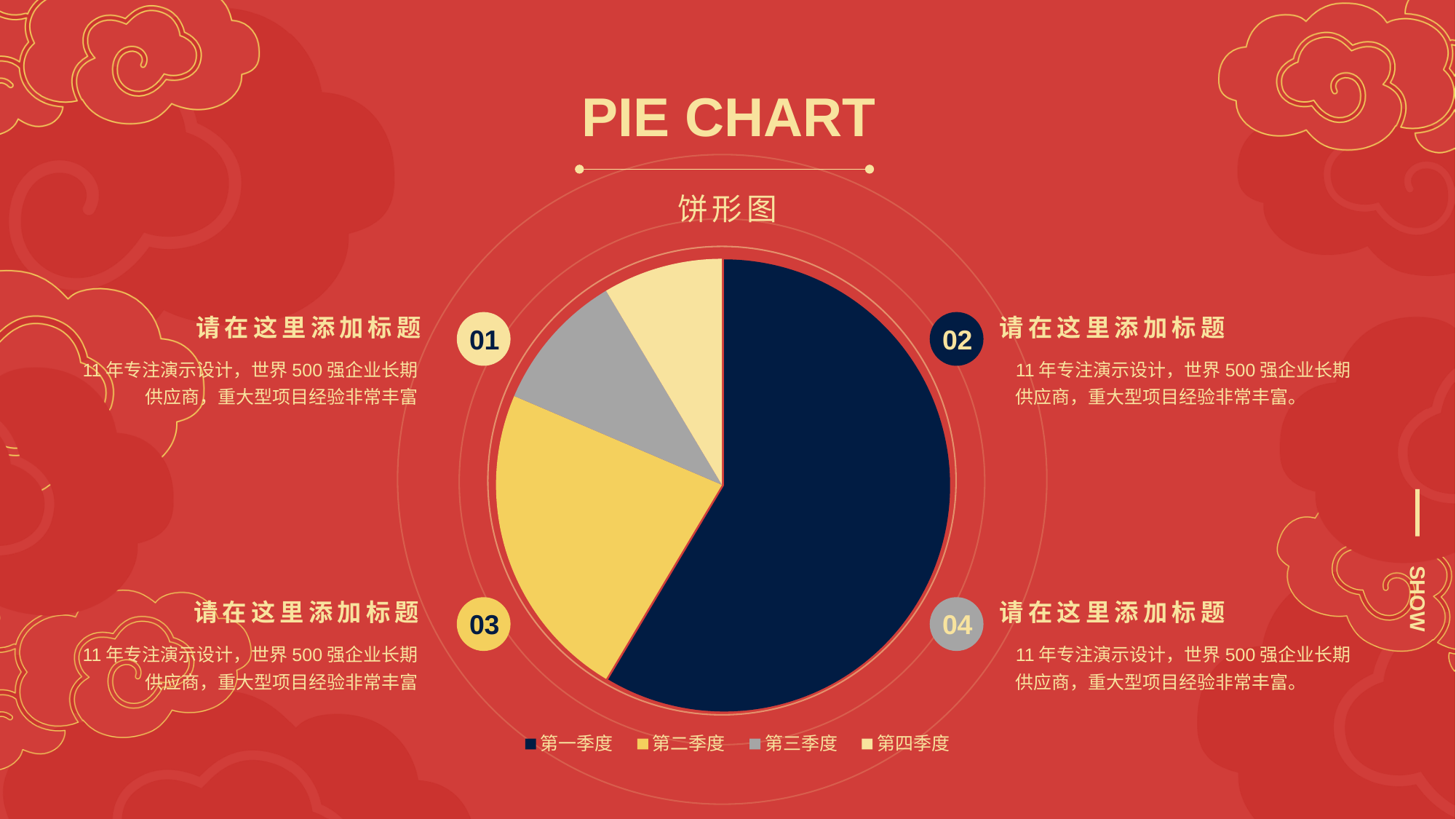

PIE CHART
饼形图

### Chart

| Category | 销售额 |
|---|---|
| 第一季度 | 8.2 |
| 第二季度 | 3.2 |
| 第三季度 | 1.4 |
| 第四季度 | 1.2 |
请在这里添加标题
11年专注演示设计，世界500强企业长期供应商，重大型项目经验非常丰富

 01
请在这里添加标题
11年专注演示设计，世界500强企业长期供应商，重大型项目经验非常丰富。

 02

SHOW
请在这里添加标题
11年专注演示设计，世界500强企业长期供应商，重大型项目经验非常丰富

 03
请在这里添加标题
11年专注演示设计，世界500强企业长期供应商，重大型项目经验非常丰富。

 04